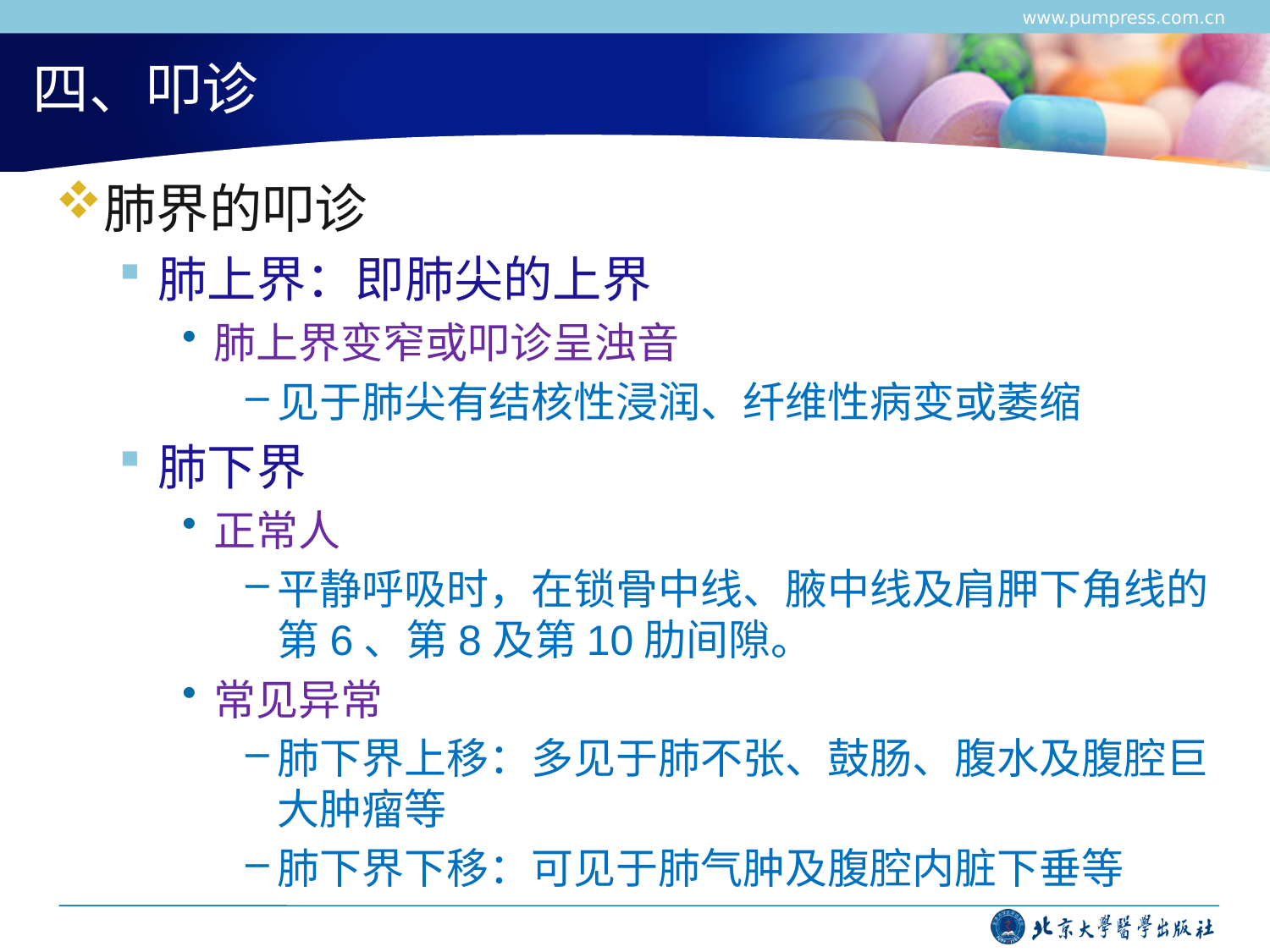

www.pumpress.com.cn
# 四、叩诊
肺界的叩诊
肺上界：即肺尖的上界
肺上界变窄或叩诊呈浊音
见于肺尖有结核性浸润、纤维性病变或萎缩
肺下界
正常人
平静呼吸时，在锁骨中线、腋中线及肩胛下角线的第6、第8及第10肋间隙。
常见异常
肺下界上移：多见于肺不张、鼓肠、腹水及腹腔巨大肿瘤等
肺下界下移：可见于肺气肿及腹腔内脏下垂等